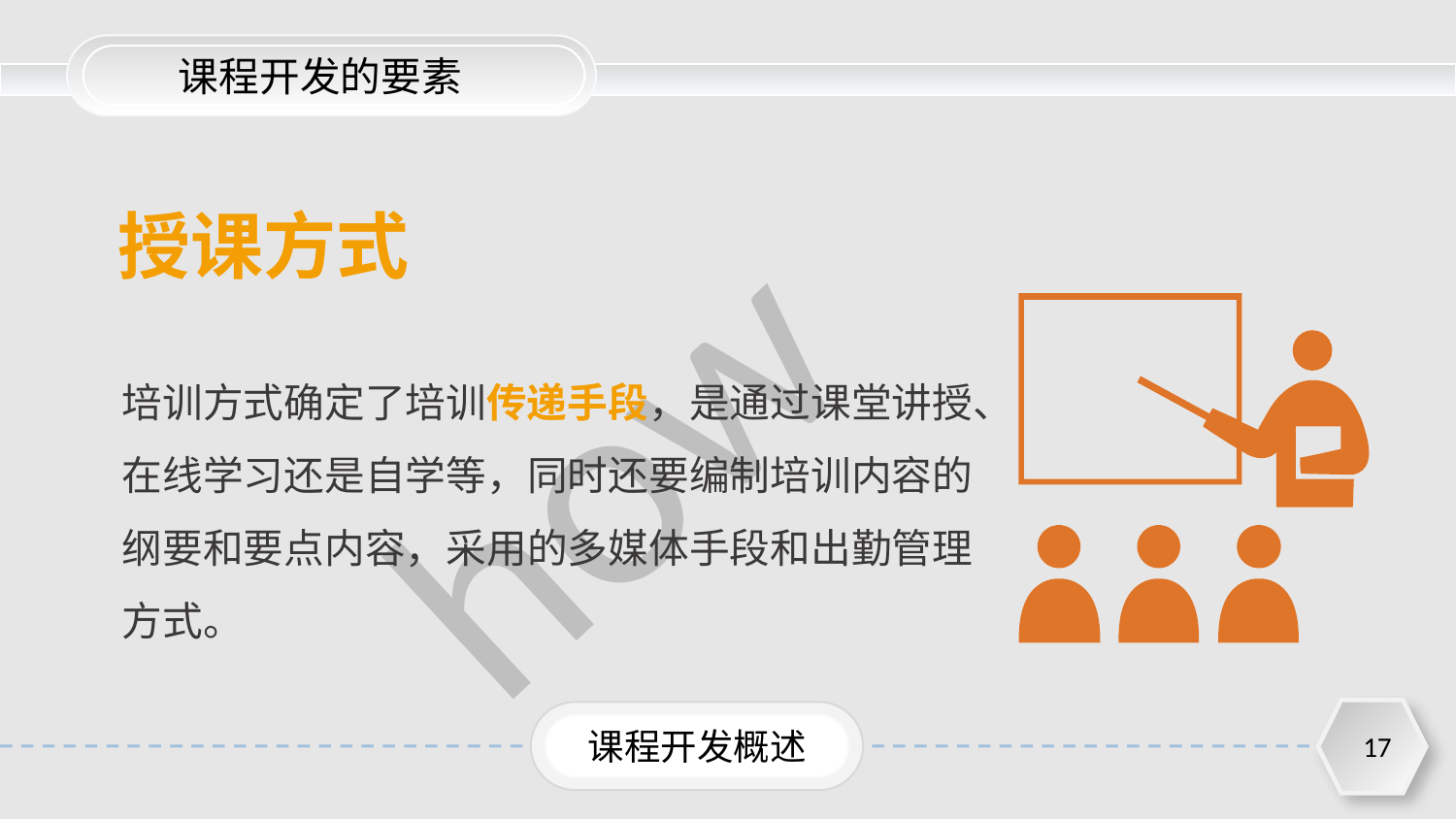

课程开发的要素
授课方式
how

培训方式确定了培训传递手段，是通过课堂讲授、在线学习还是自学等，同时还要编制培训内容的纲要和要点内容，采用的多媒体手段和出勤管理方式。
课程开发概述